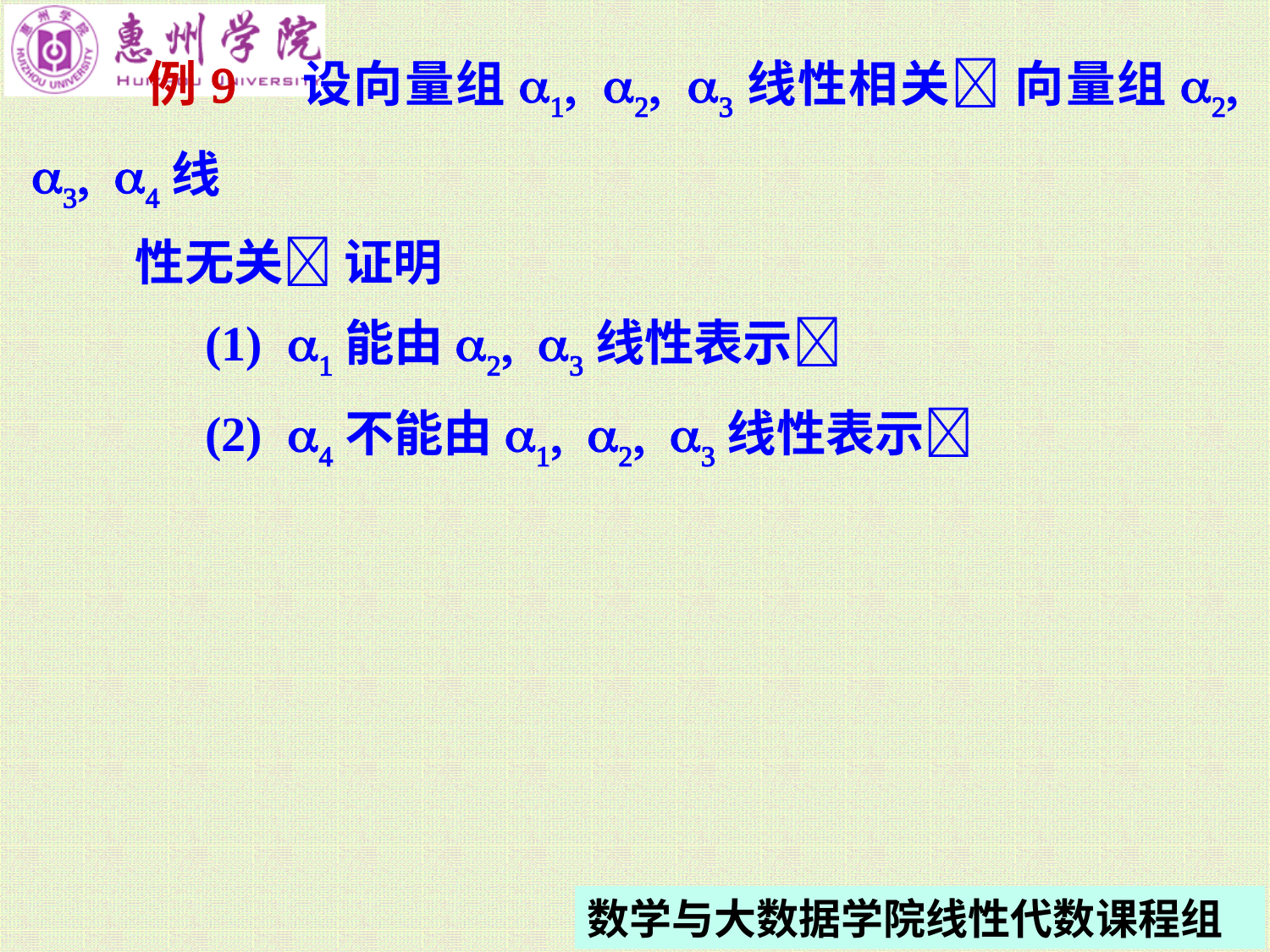

例9  设向量组α1, α2, α3线性相关, 向量组α2, α3, α4线
      性无关, 证明
       (1) α1能由α2, α3线性表示;
       (2) α4不能由α1, α2, α3线性表示.